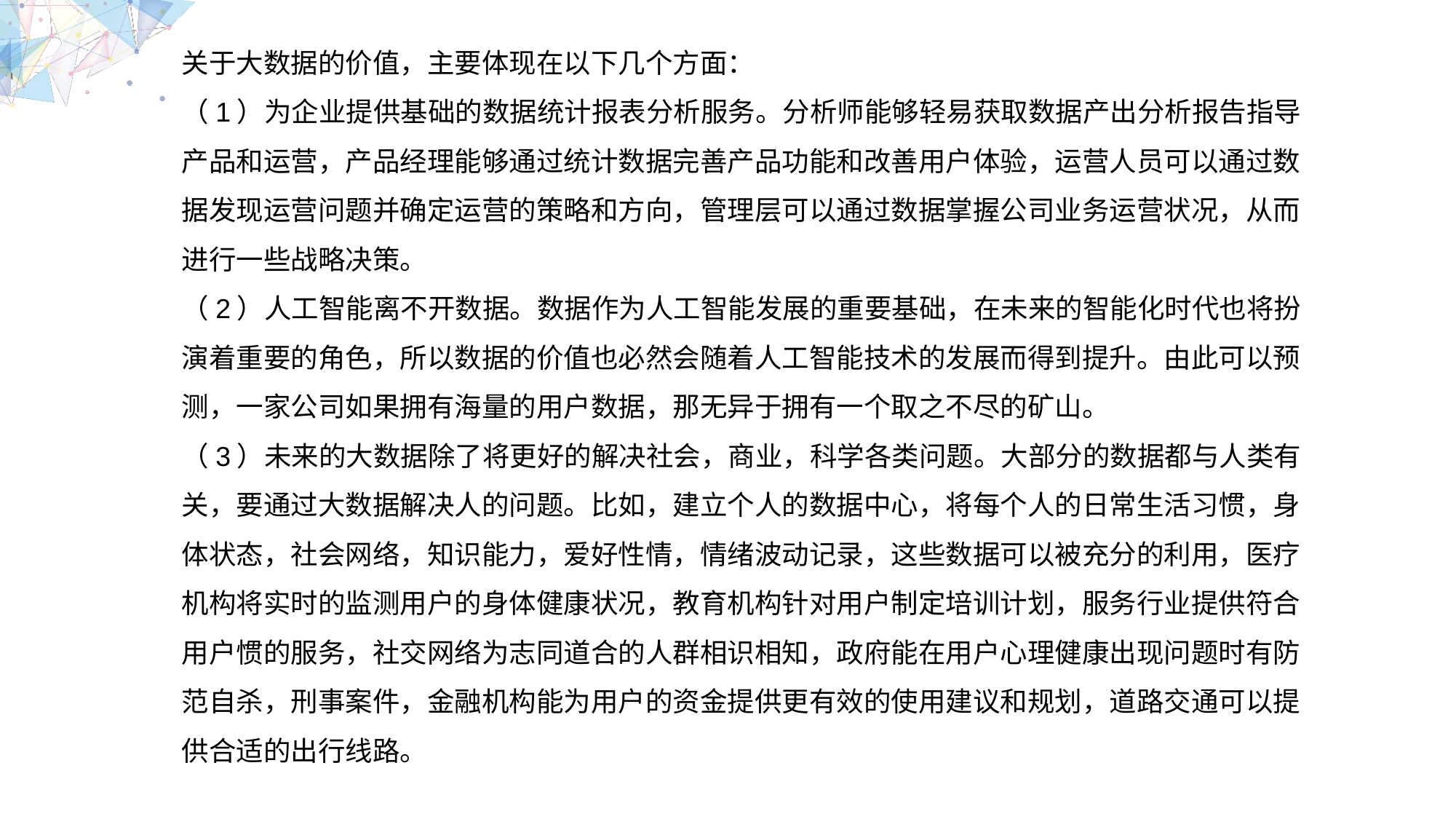

关于大数据的价值，主要体现在以下几个方面：
（1）为企业提供基础的数据统计报表分析服务。分析师能够轻易获取数据产出分析报告指导产品和运营，产品经理能够通过统计数据完善产品功能和改善用户体验，运营人员可以通过数据发现运营问题并确定运营的策略和方向，管理层可以通过数据掌握公司业务运营状况，从而进行一些战略决策。
（2）人工智能离不开数据。数据作为人工智能发展的重要基础，在未来的智能化时代也将扮演着重要的角色，所以数据的价值也必然会随着人工智能技术的发展而得到提升。由此可以预测，一家公司如果拥有海量的用户数据，那无异于拥有一个取之不尽的矿山。
（3）未来的大数据除了将更好的解决社会，商业，科学各类问题。大部分的数据都与人类有关，要通过大数据解决人的问题。比如，建立个人的数据中心，将每个人的日常生活习惯，身体状态，社会网络，知识能力，爱好性情，情绪波动记录，这些数据可以被充分的利用，医疗机构将实时的监测用户的身体健康状况，教育机构针对用户制定培训计划，服务行业提供符合用户惯的服务，社交网络为志同道合的人群相识相知，政府能在用户心理健康出现问题时有防范自杀，刑事案件，金融机构能为用户的资金提供更有效的使用建议和规划，道路交通可以提供合适的出行线路。
MULTIPURPOSE PRESENTATION TEMPLATE | UNIQUE DESIGN
Welcome Message
Please replace text, click add relevant headline, modify the text content, also can copy your content to this directly. Please replace text, click add relevant headline, modify the text content, also can copy your content to this directly.